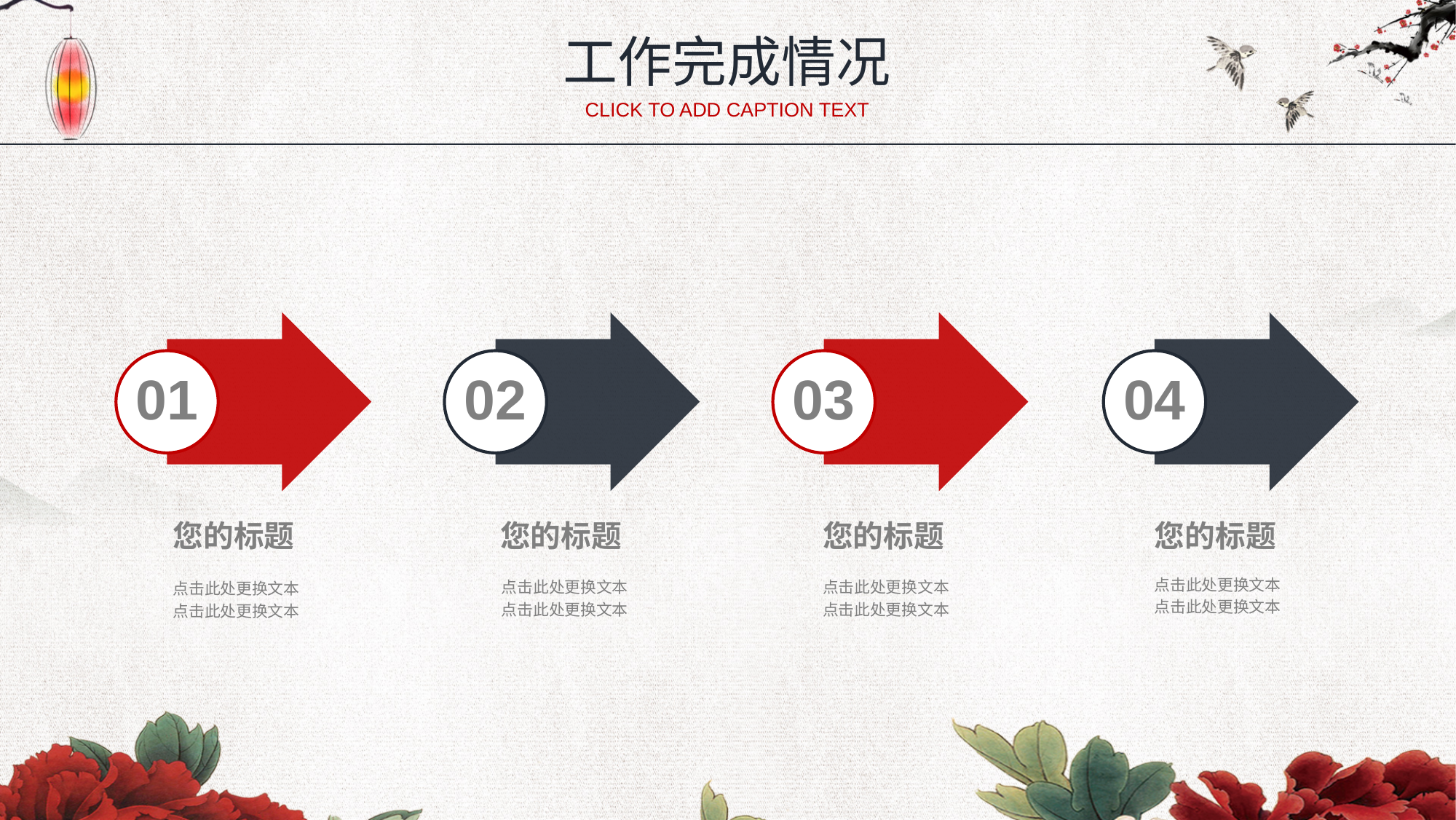

工作完成情况
CLICK TO ADD CAPTION TEXT

01

02

03

04
您的标题
您的标题
您的标题
您的标题
点击此处更换文本
点击此处更换文本
点击此处更换文本
点击此处更换文本
点击此处更换文本
点击此处更换文本
点击此处更换文本
点击此处更换文本